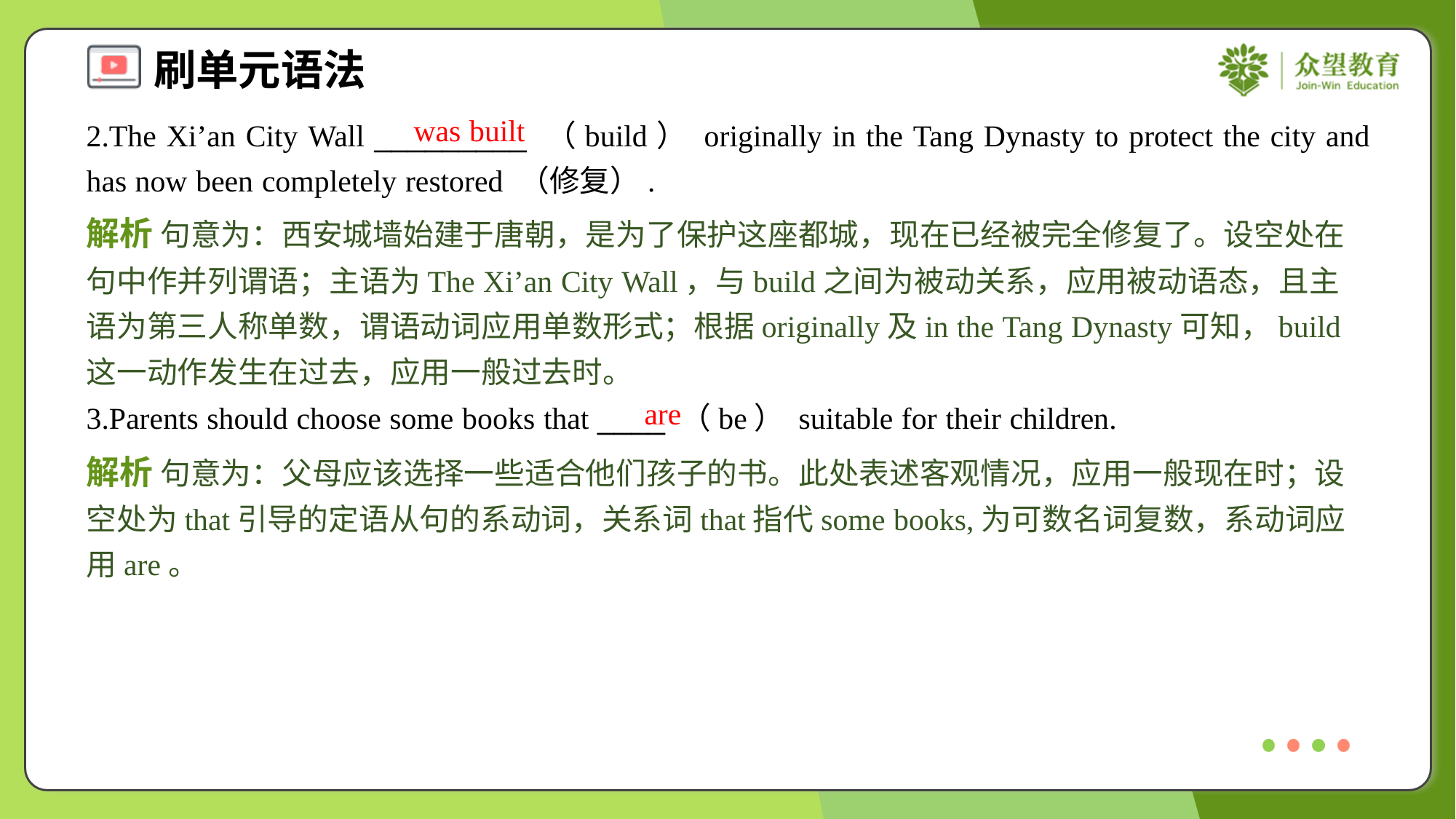

was built
2.The Xi’an City Wall _________ （build） originally in the Tang Dynasty to protect the city and has now been completely restored （修复）.
解析 句意为：西安城墙始建于唐朝，是为了保护这座都城，现在已经被完全修复了。设空处在句中作并列谓语；主语为The Xi’an City Wall，与build之间为被动关系，应用被动语态，且主语为第三人称单数，谓语动词应用单数形式；根据originally及in the Tang Dynasty可知，build这一动作发生在过去，应用一般过去时。
are
3.Parents should choose some books that ____ （be） suitable for their children.
解析 句意为：父母应该选择一些适合他们孩子的书。此处表述客观情况，应用一般现在时；设空处为that引导的定语从句的系动词，关系词that指代some books,为可数名词复数，系动词应用are。